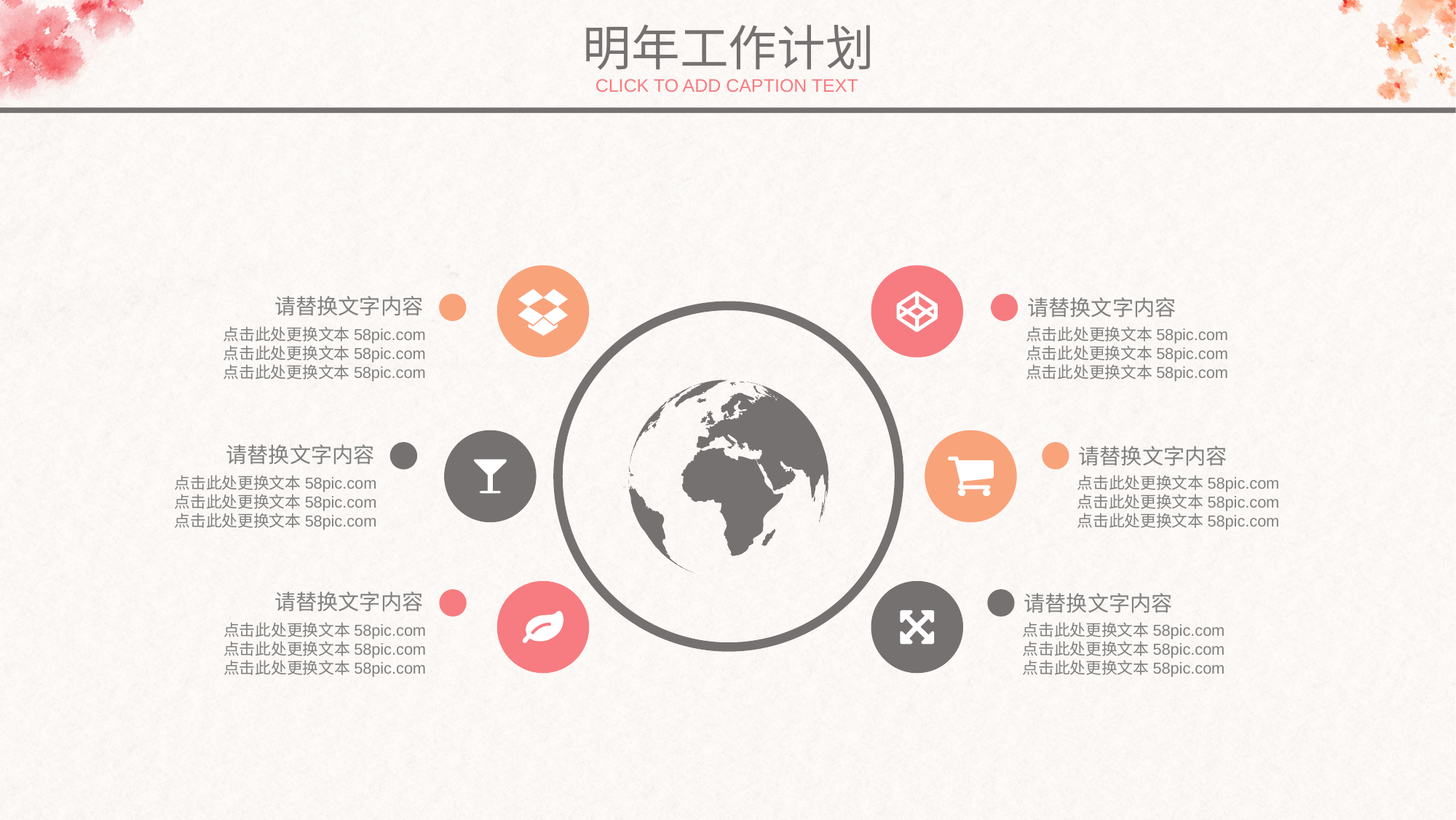

明年工作计划
CLICK TO ADD CAPTION TEXT

请替换文字内容
请替换文字内容

点击此处更换文本58pic.com
点击此处更换文本58pic.com
点击此处更换文本58pic.com
点击此处更换文本58pic.com
点击此处更换文本58pic.com
点击此处更换文本58pic.com
请替换文字内容
请替换文字内容

点击此处更换文本58pic.com
点击此处更换文本58pic.com
点击此处更换文本58pic.com
点击此处更换文本58pic.com
点击此处更换文本58pic.com
点击此处更换文本58pic.com
请替换文字内容
请替换文字内容

点击此处更换文本58pic.com
点击此处更换文本58pic.com
点击此处更换文本58pic.com
点击此处更换文本58pic.com
点击此处更换文本58pic.com
点击此处更换文本58pic.com